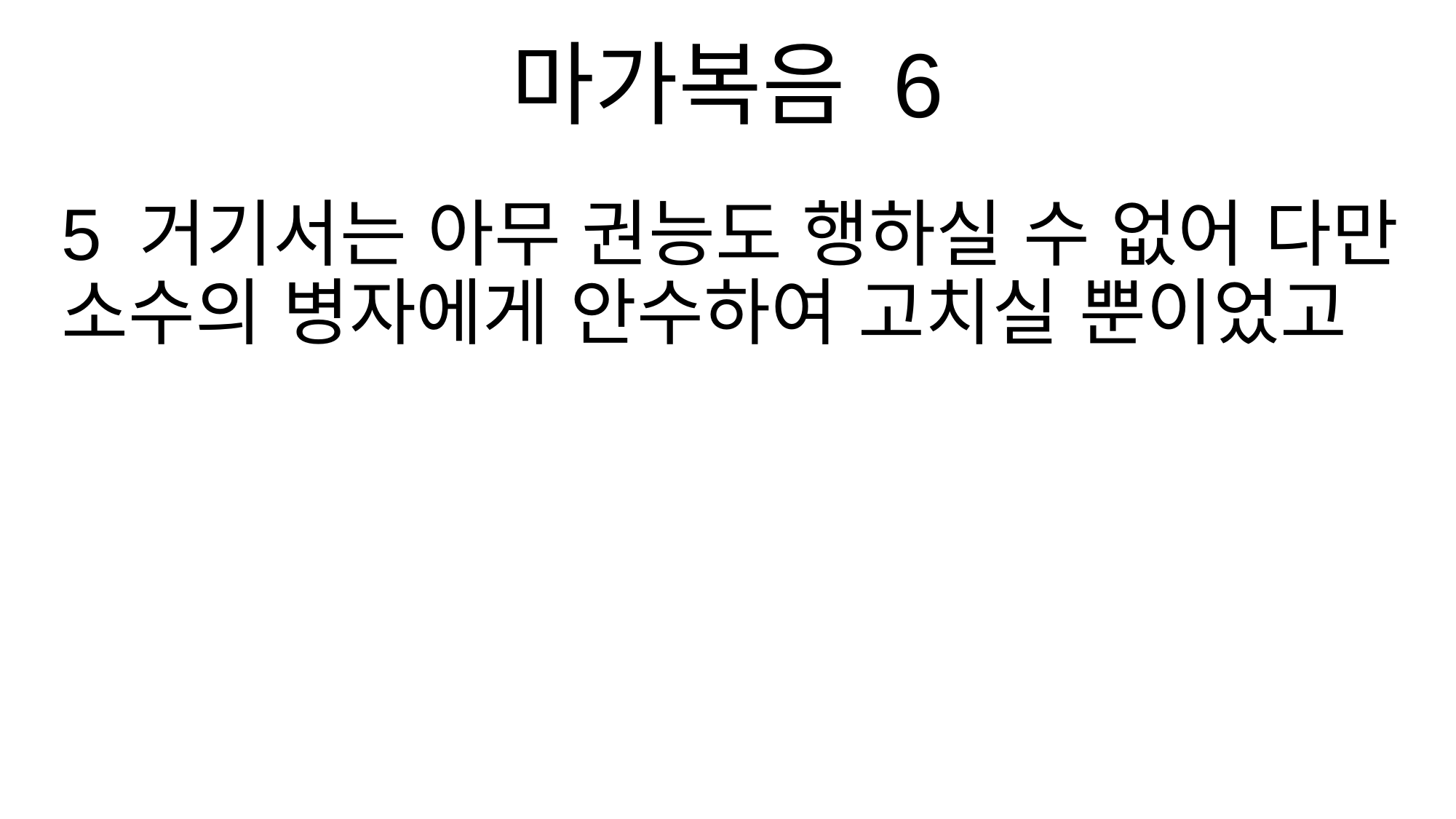

마가복음 6
5 거기서는 아무 권능도 행하실 수 없어 다만 소수의 병자에게 안수하여 고치실 뿐이었고